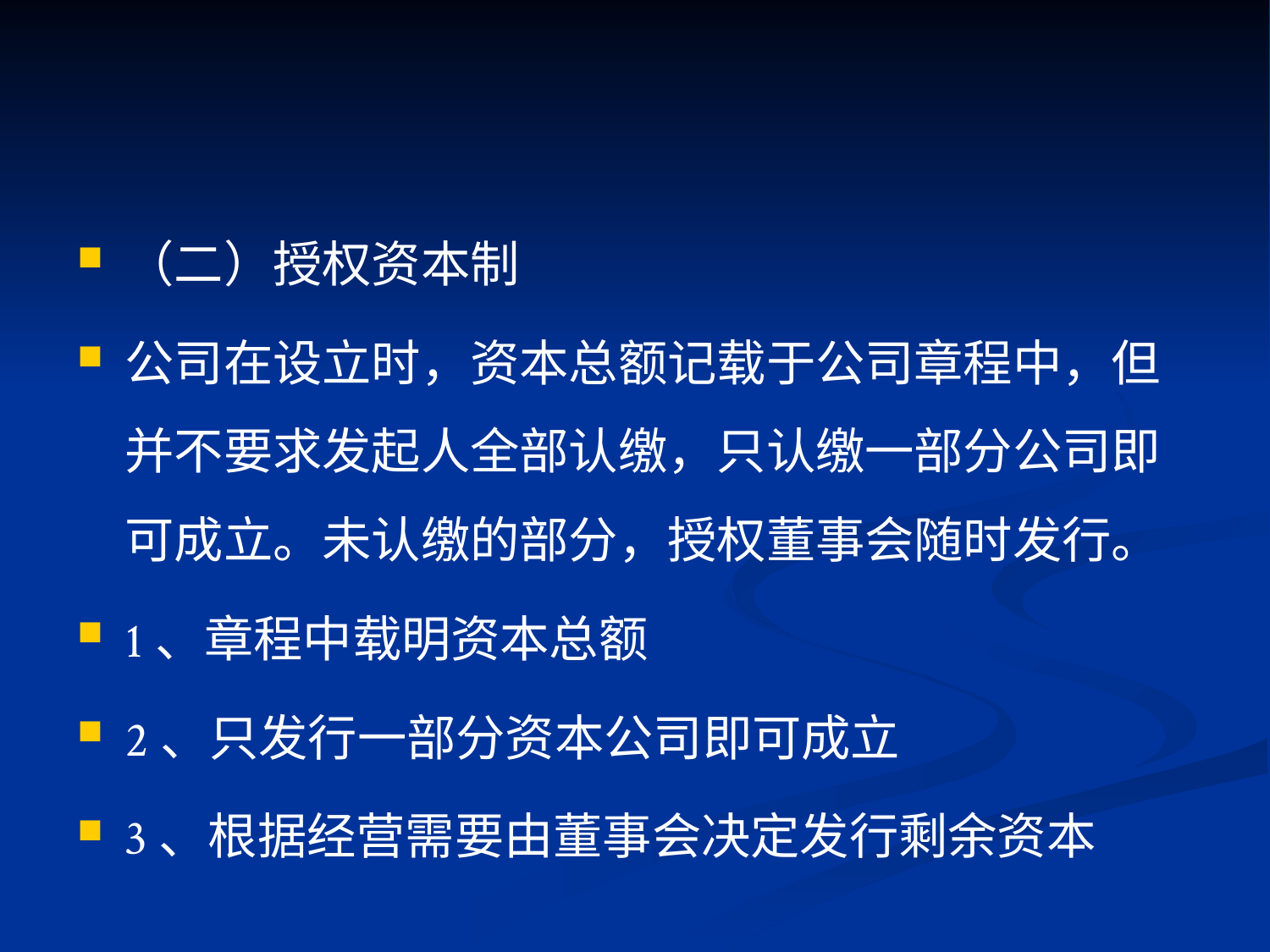

#
（二）授权资本制
公司在设立时，资本总额记载于公司章程中，但并不要求发起人全部认缴，只认缴一部分公司即可成立。未认缴的部分，授权董事会随时发行。
1、章程中载明资本总额
2、只发行一部分资本公司即可成立
3、根据经营需要由董事会决定发行剩余资本